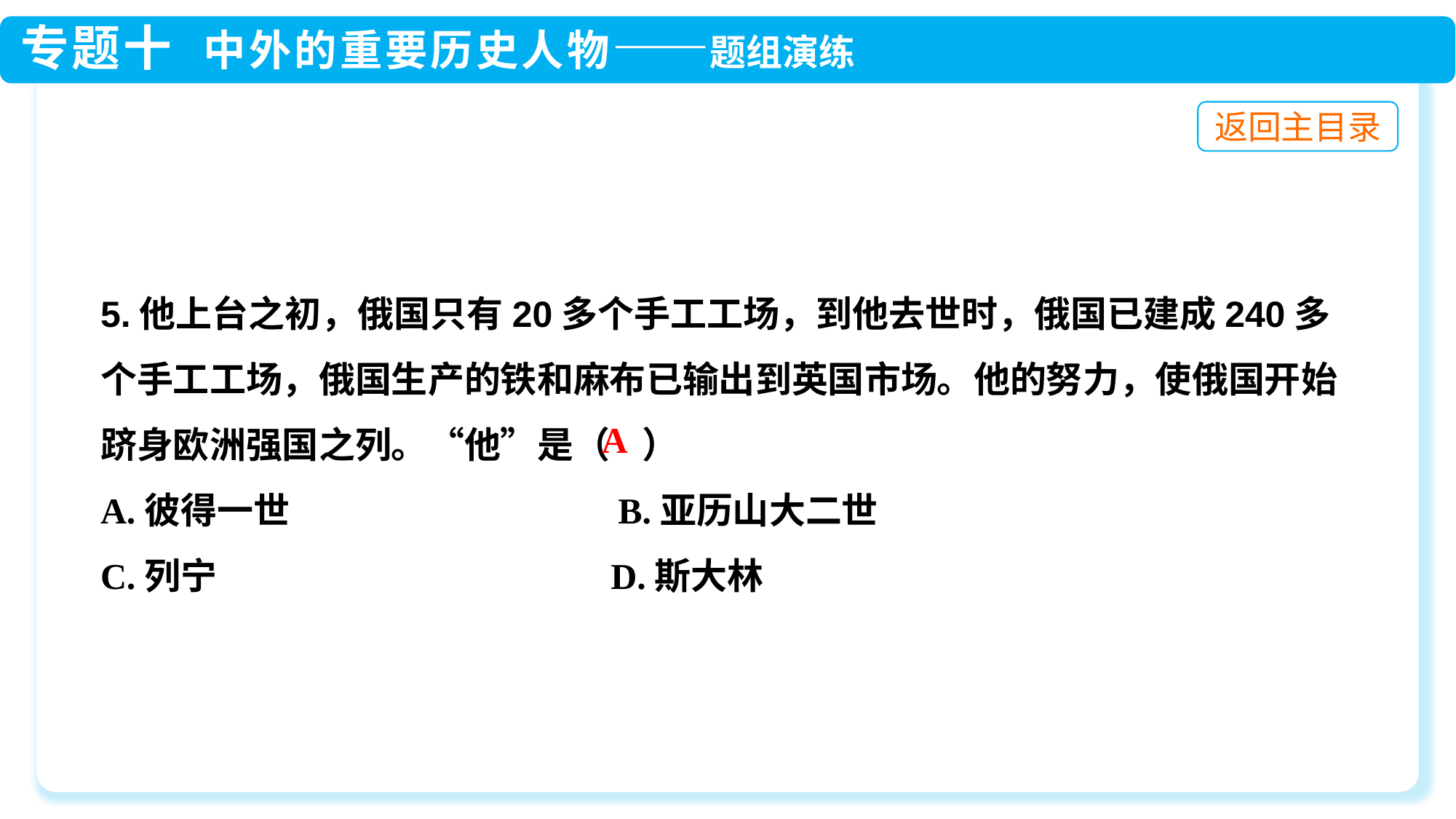

5.他上台之初，俄国只有20多个手工工场，到他去世时，俄国已建成240多个手工工场，俄国生产的铁和麻布已输出到英国市场。他的努力，使俄国开始跻身欧洲强国之列。“他”是（    ）
A.彼得一世                                       B.亚历山大二世
C.列宁                                               D.斯大林
A